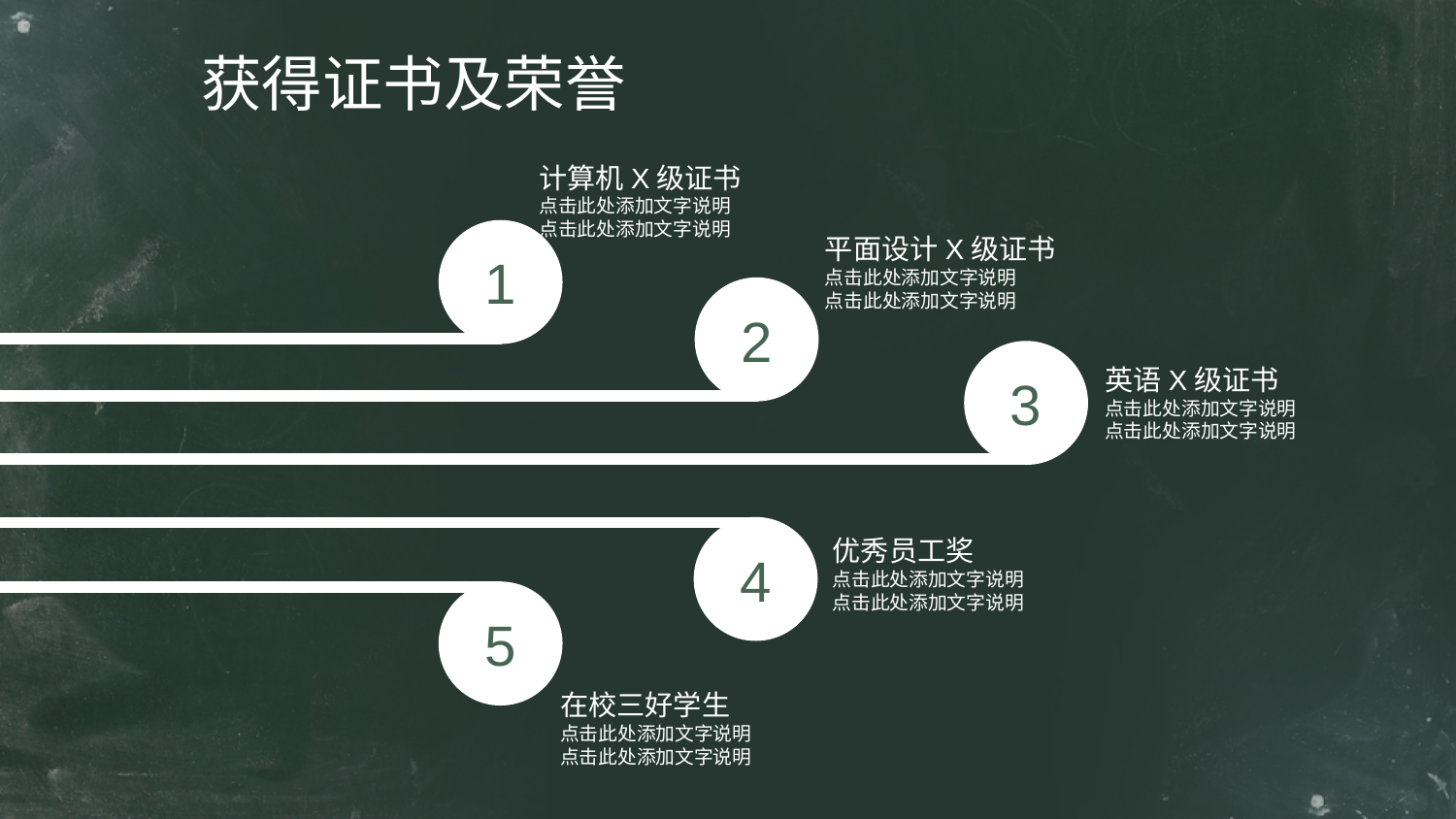

获得证书及荣誉
计算机X级证书
点击此处添加文字说明
点击此处添加文字说明
1

平面设计X级证书
点击此处添加文字说明
点击此处添加文字说明
2

3

英语X级证书
点击此处添加文字说明
点击此处添加文字说明

4
优秀员工奖
点击此处添加文字说明
点击此处添加文字说明

5
在校三好学生
点击此处添加文字说明
点击此处添加文字说明